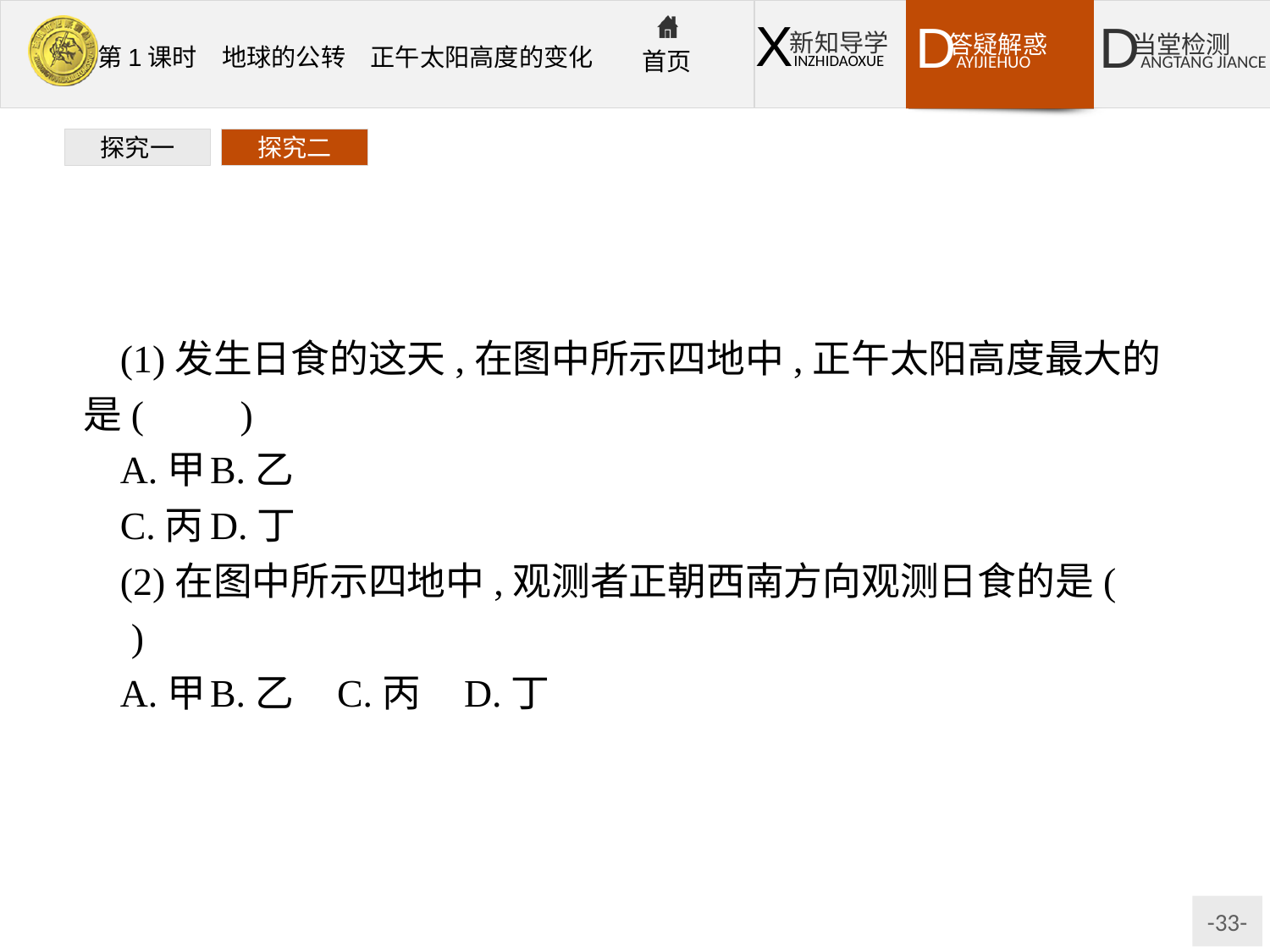

探究一
探究二
(1)发生日食的这天,在图中所示四地中,正午太阳高度最大的是(　　)
A.甲	B.乙
C.丙	D.丁
(2)在图中所示四地中,观测者正朝西南方向观测日食的是(　　)
A.甲	B.乙	C.丙	D.丁